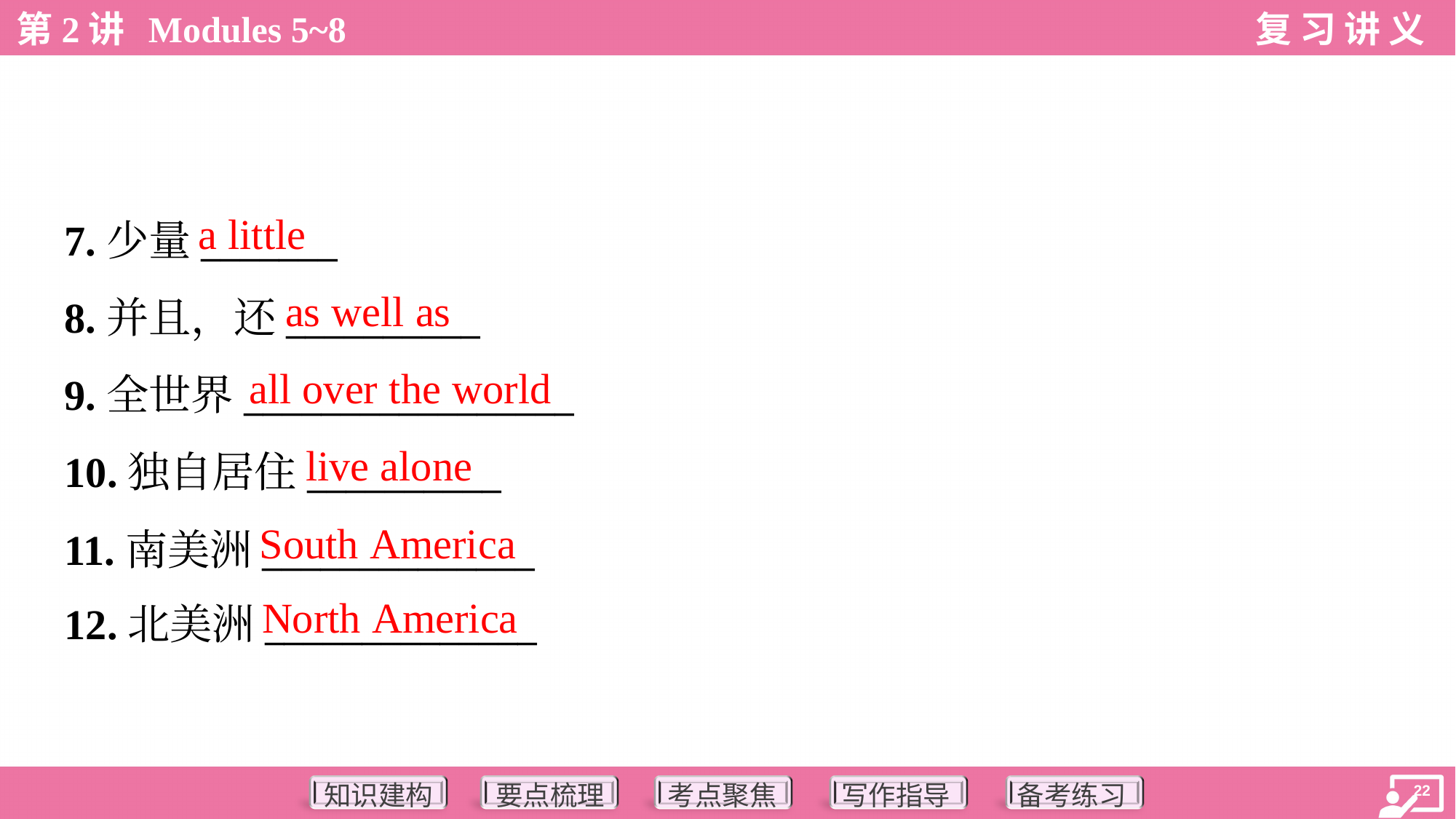

a little
7.少量_______
8.并且，还__________
9.全世界_________________
10.独自居住__________
11.南美洲______________
12.北美洲______________
as well as
all over the world
live alone
South America
North America